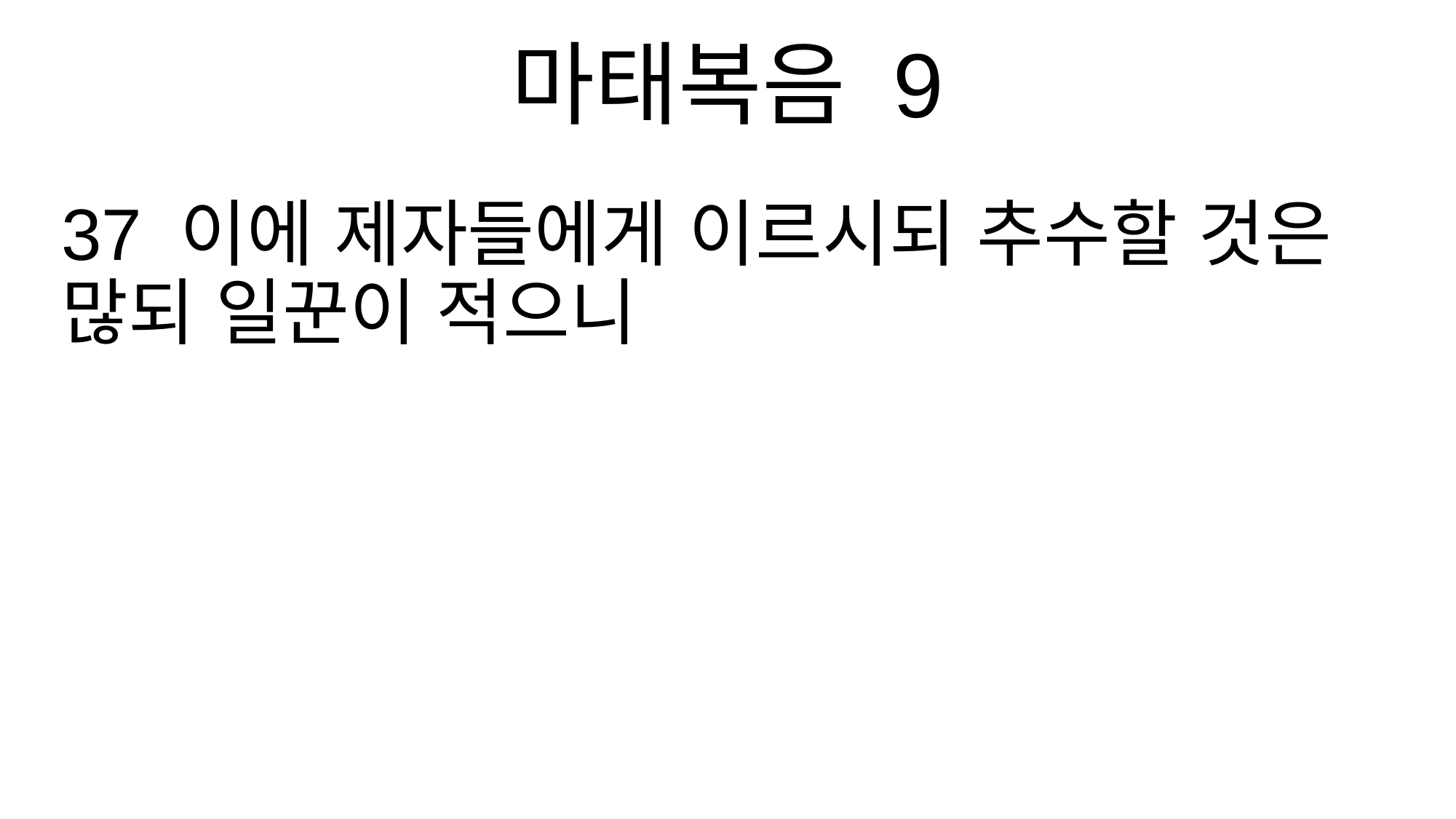

마태복음 9
37 이에 제자들에게 이르시되 추수할 것은 많되 일꾼이 적으니